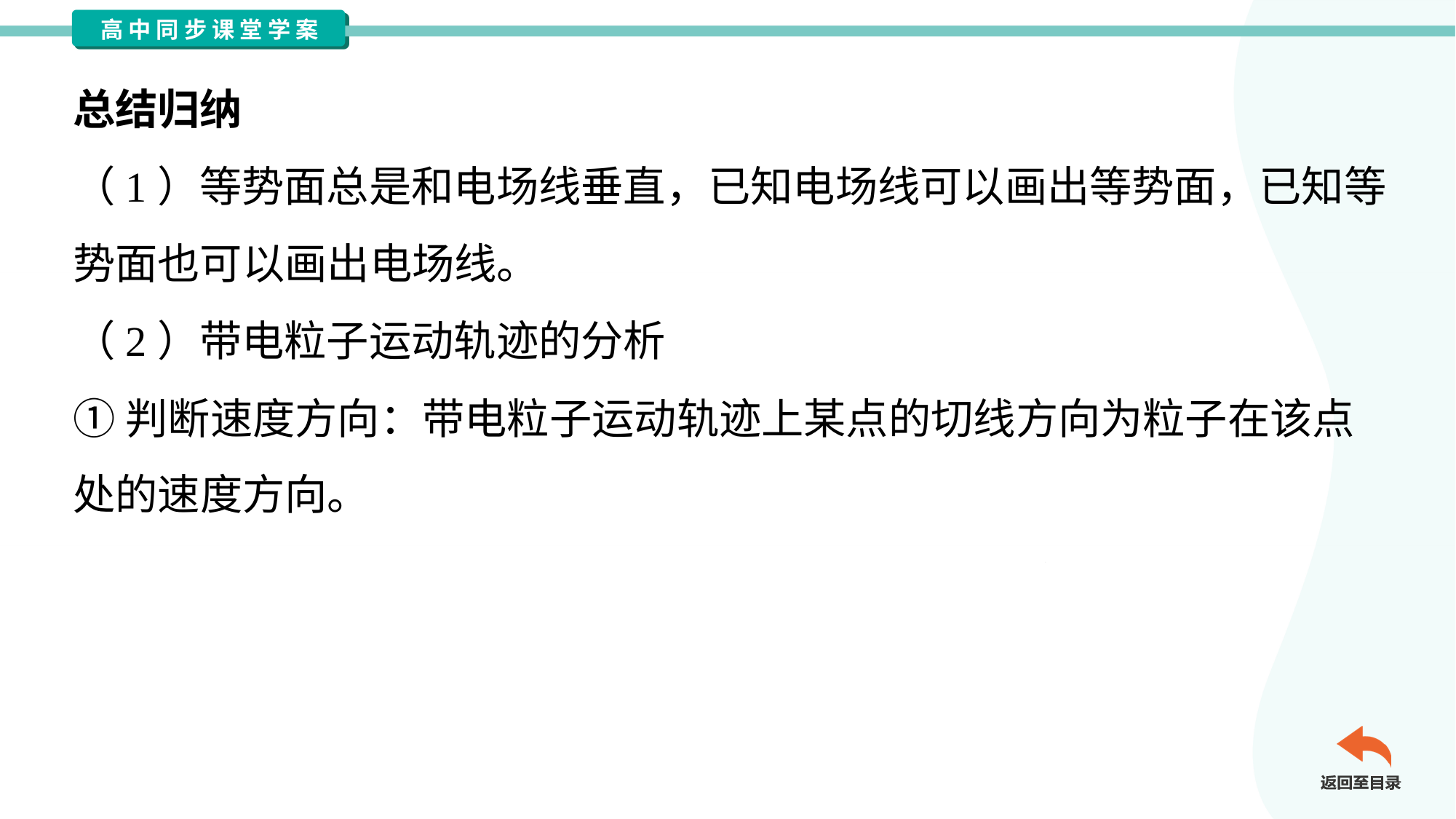

总结归纳
（1）等势面总是和电场线垂直，已知电场线可以画出等势面，已知等
势面也可以画出电场线。
（2）带电粒子运动轨迹的分析
①判断速度方向：带电粒子运动轨迹上某点的切线方向为粒子在该点
处的速度方向。